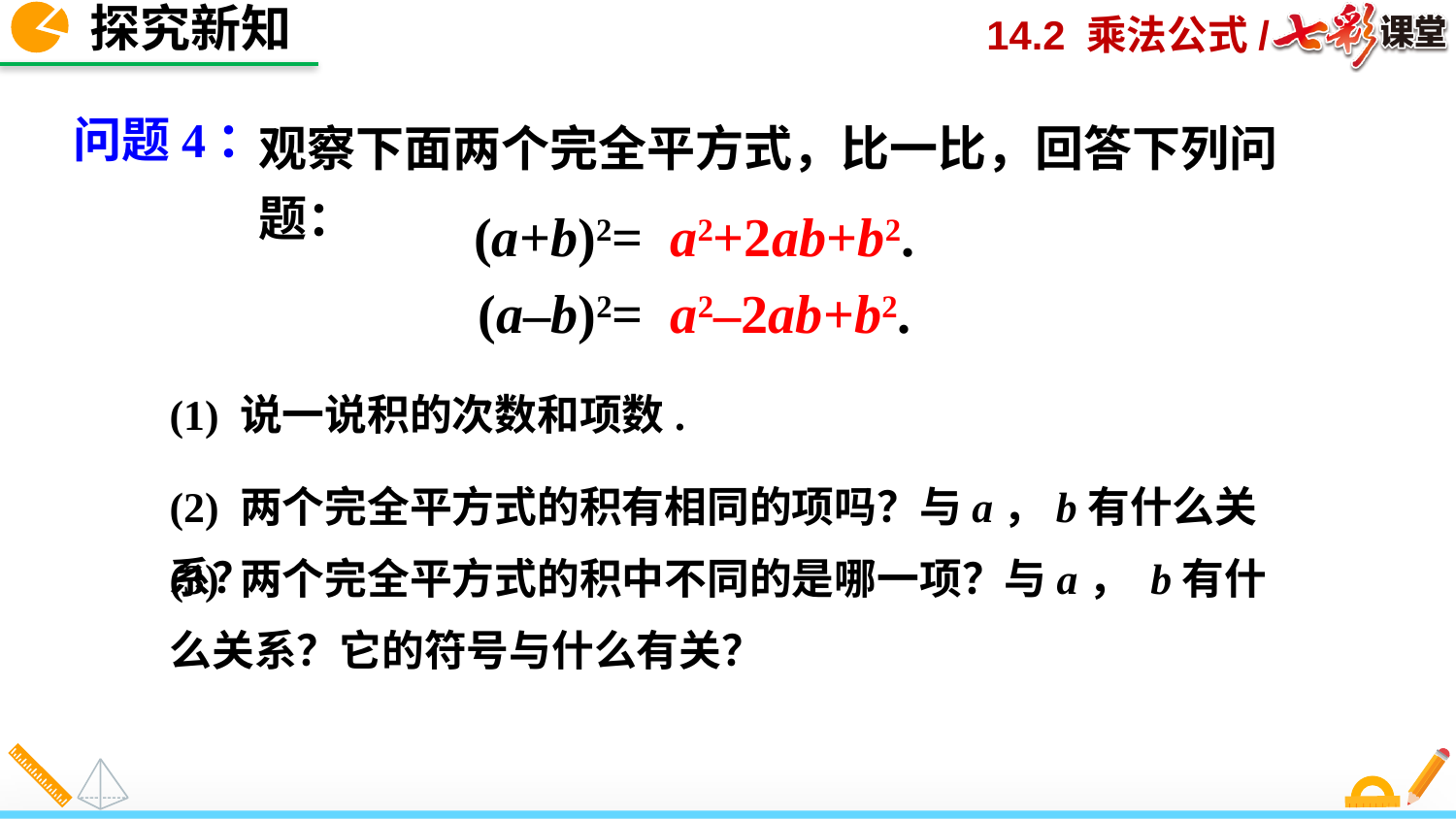

探究新知

观察下面两个完全平方式，比一比，回答下列问题：
问题4：
(a+b)2=  a2+2ab+b2.
(a–b)2=  a2–2ab+b2.
(1) 说一说积的次数和项数.
(2) 两个完全平方式的积有相同的项吗？与a，b有什么关系？
(3) 两个完全平方式的积中不同的是哪一项？与a， b有什么关系？它的符号与什么有关？